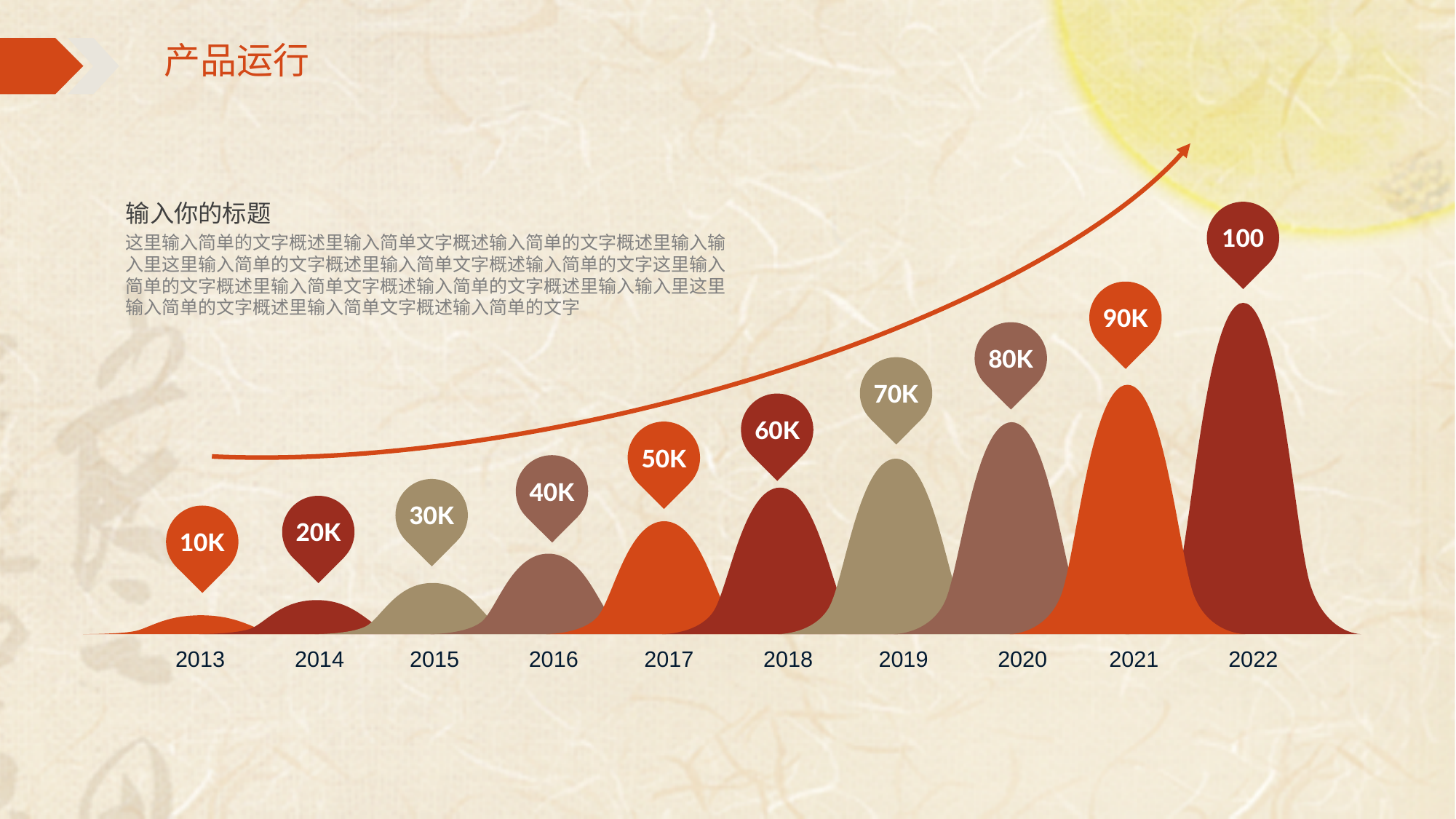

输入你的标题
这里输入简单的文字概述里输入简单文字概述输入简单的文字概述里输入输入里这里输入简单的文字概述里输入简单文字概述输入简单的文字这里输入简单的文字概述里输入简单文字概述输入简单的文字概述里输入输入里这里输入简单的文字概述里输入简单文字概述输入简单的文字

100

90K

80K

70K

60K

50K

40K

30K

20K

10K

2015

2016

2019

2020

2021

2022

2013

2014

2017

2018